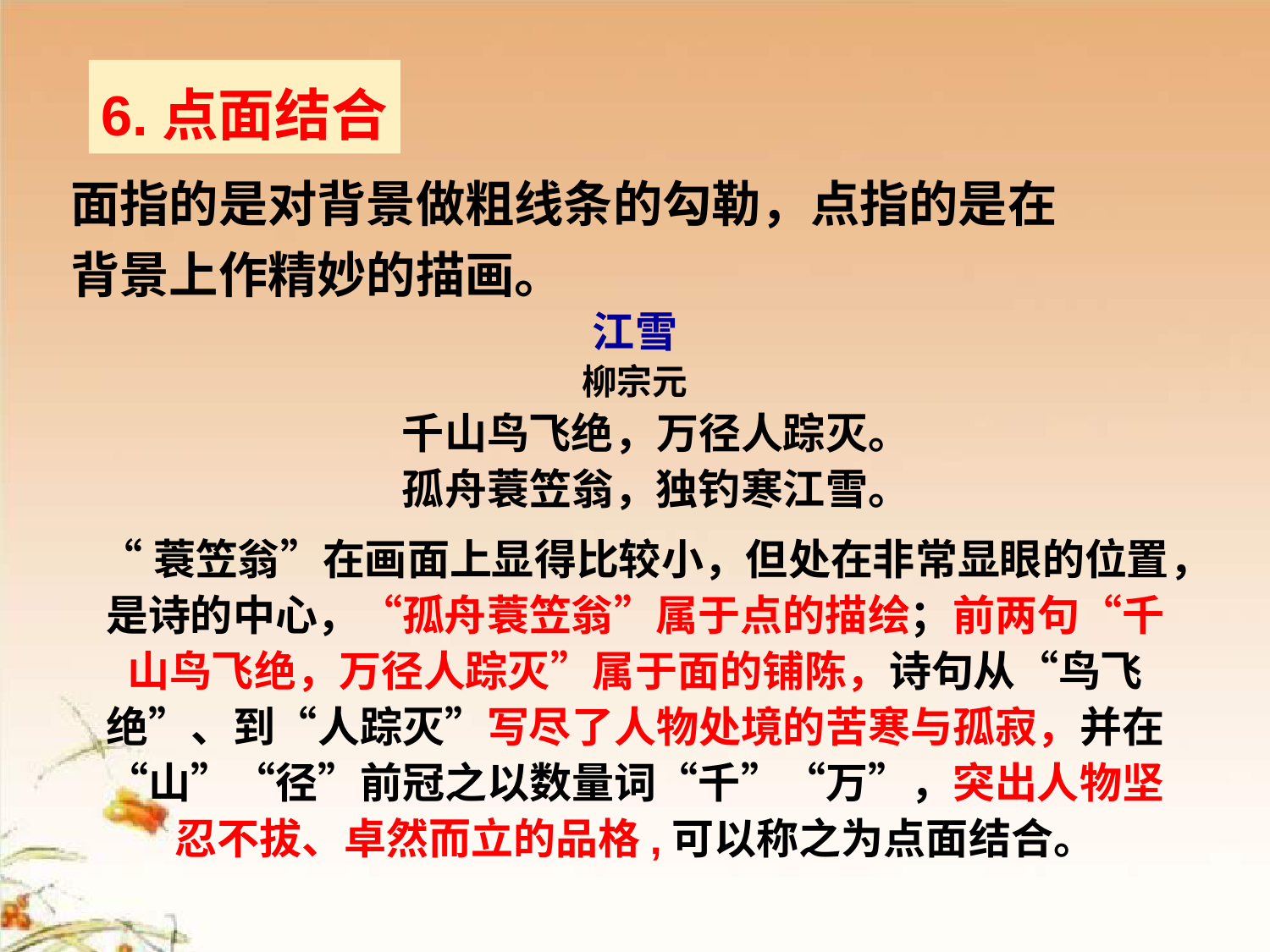

6.点面结合
面指的是对背景做粗线条的勾勒，点指的是在背景上作精妙的描画。
江雪
柳宗元
千山鸟飞绝，万径人踪灭。
孤舟蓑笠翁，独钓寒江雪。
“蓑笠翁”在画面上显得比较小，但处在非常显眼的位置，是诗的中心，“孤舟蓑笠翁”属于点的描绘；前两句“千山鸟飞绝，万径人踪灭”属于面的铺陈，诗句从“鸟飞绝”、到“人踪灭”写尽了人物处境的苦寒与孤寂，并在“山”“径”前冠之以数量词“千”“万”，突出人物坚忍不拔、卓然而立的品格,可以称之为点面结合。